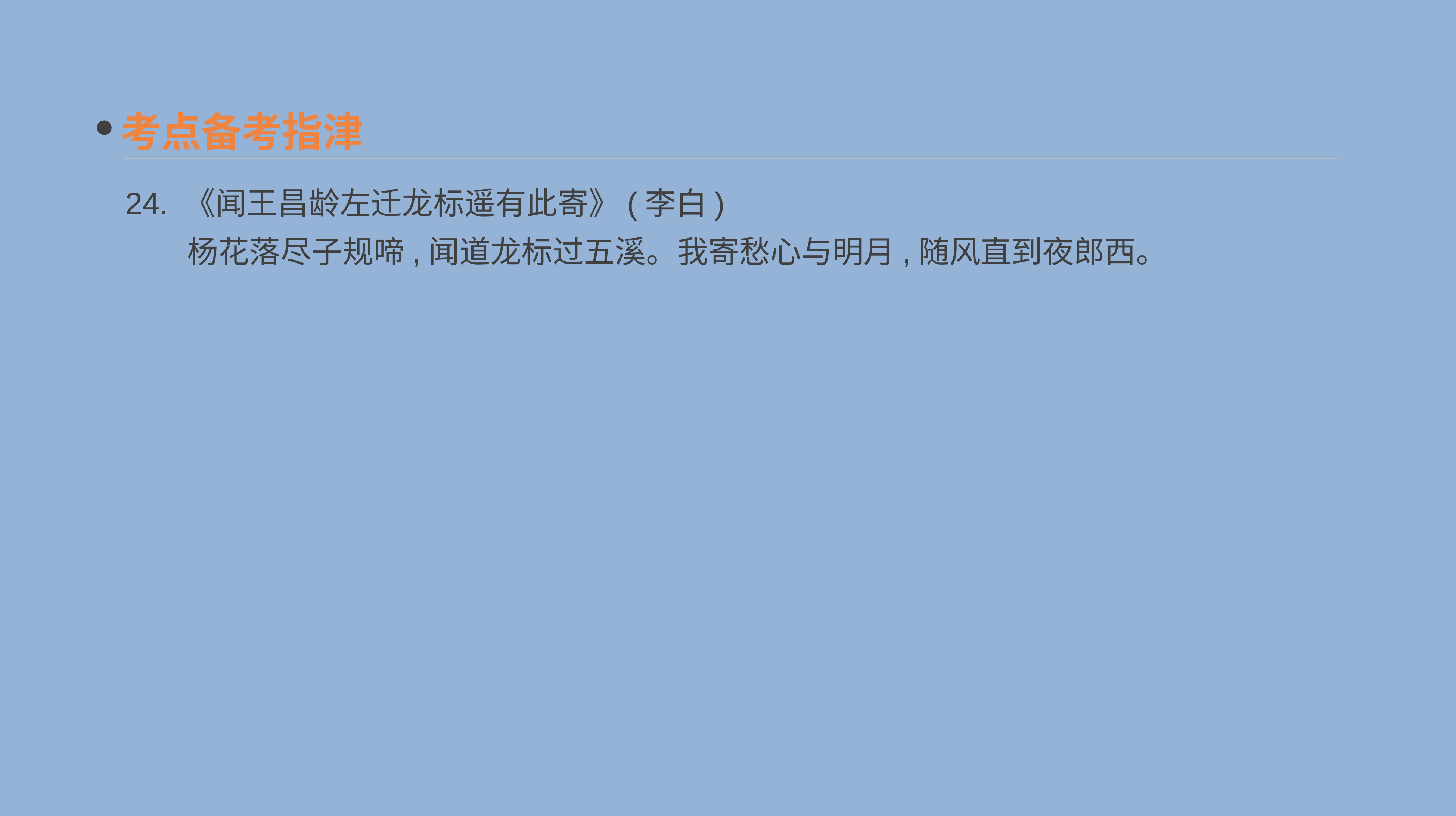

考点备考指津

24. 《闻王昌龄左迁龙标遥有此寄》(李白)
　　杨花落尽子规啼,闻道龙标过五溪。我寄愁心与明月,随风直到夜郎西。